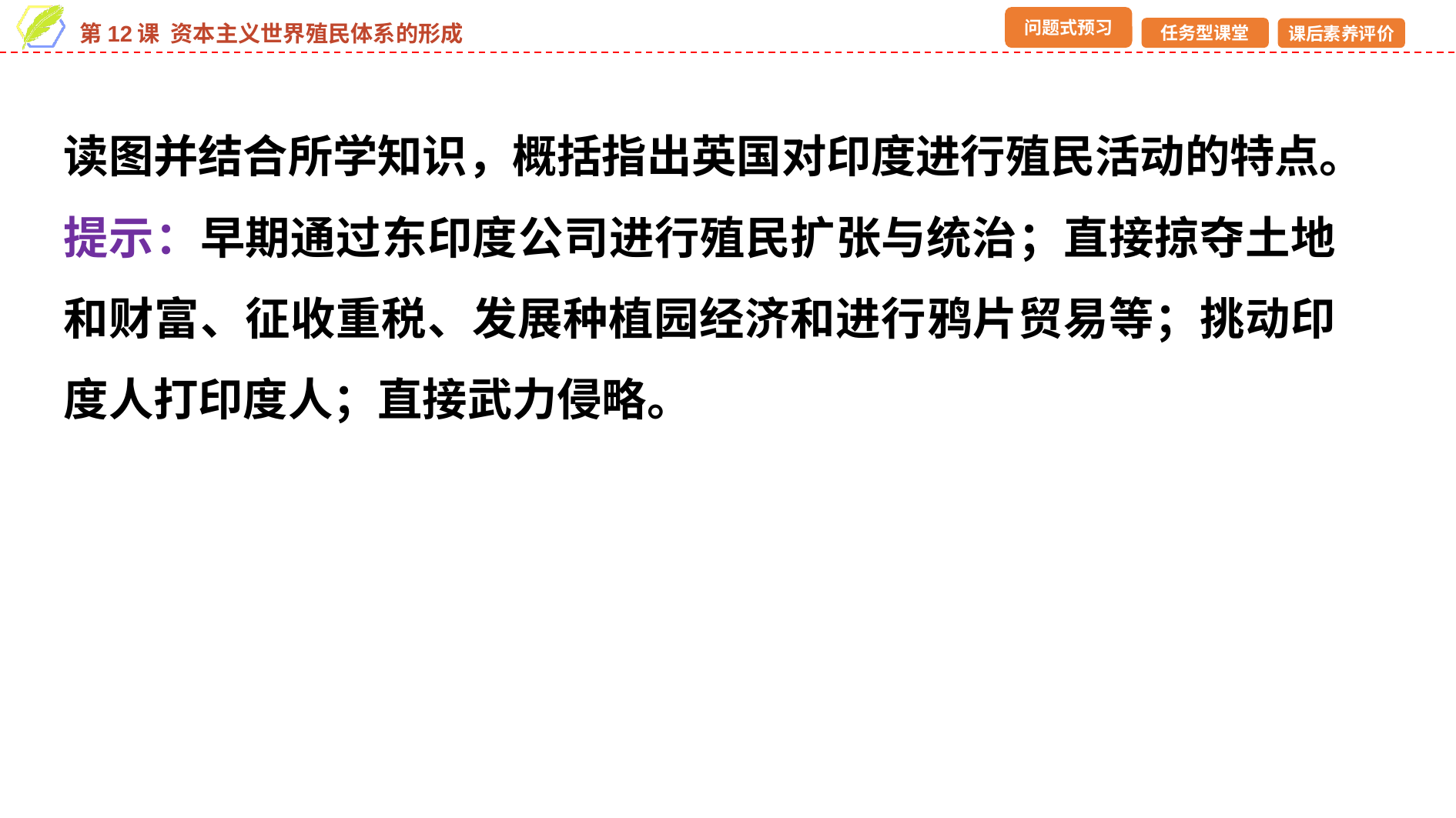

读图并结合所学知识，概括指出英国对印度进行殖民活动的特点。
提示：早期通过东印度公司进行殖民扩张与统治；直接掠夺土地和财富、征收重税、发展种植园经济和进行鸦片贸易等；挑动印度人打印度人；直接武力侵略。